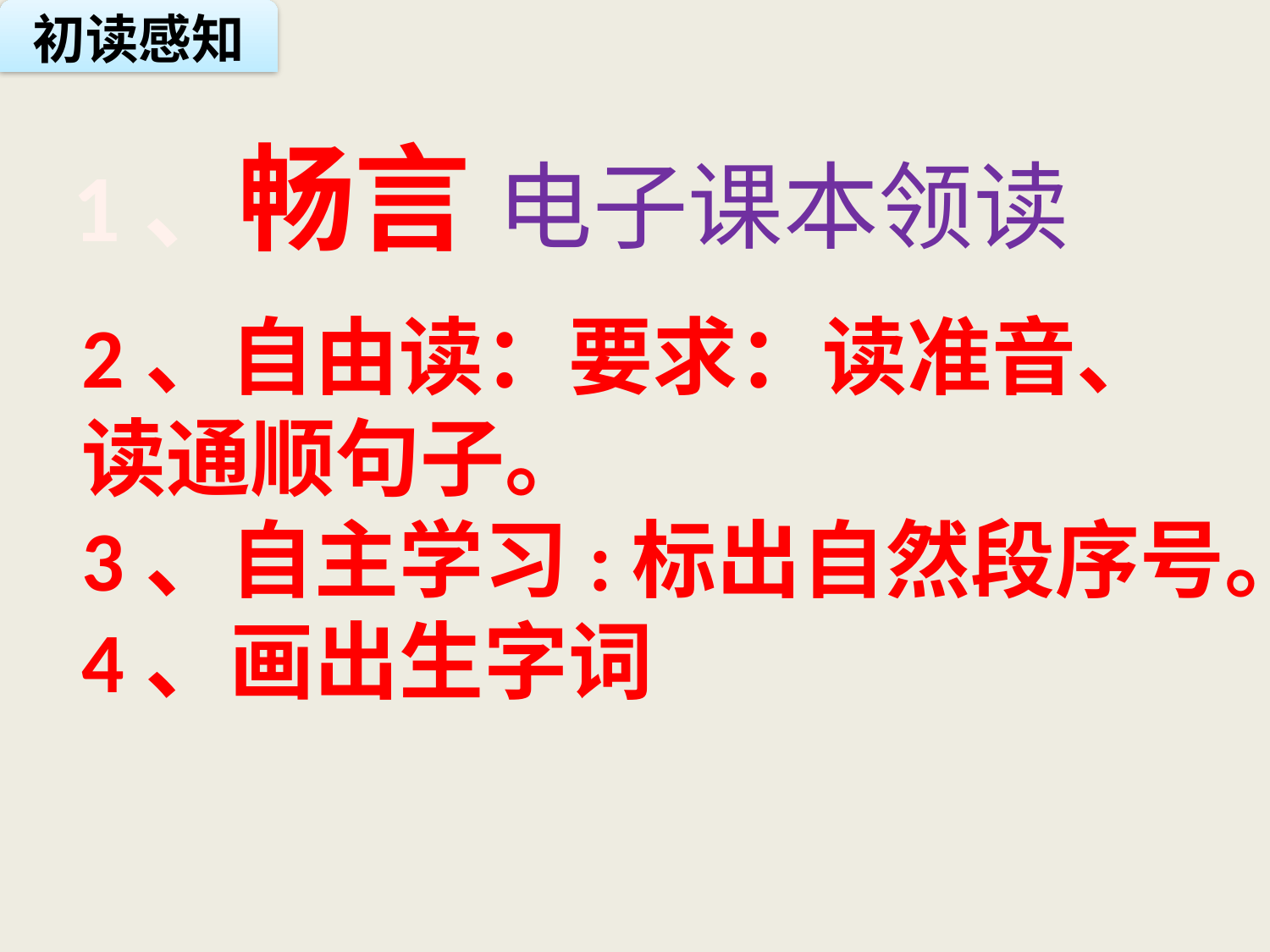

初读感知
1、畅言 电子课本领读
2、自由读：要求：读准音、读通顺句子。
3、自主学习:标出自然段序号。
4、画出生字词